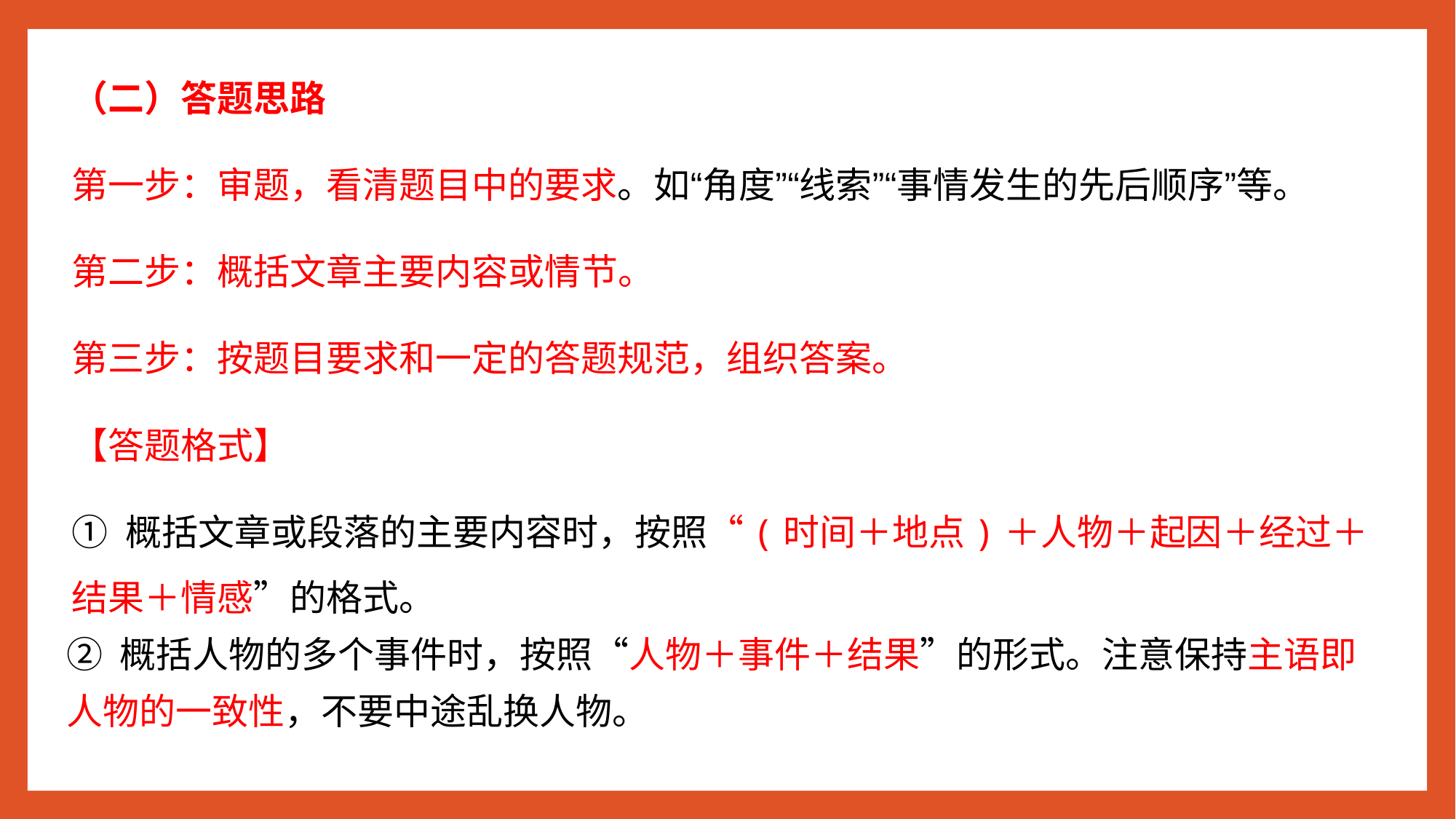

（二）答题思路
第一步：审题，看清题目中的要求。如“角度”“线索”“事情发生的先后顺序”等。
第二步：概括文章主要内容或情节。
第三步：按题目要求和一定的答题规范，组织答案。
【答题格式】
① 概括文章或段落的主要内容时，按照“(时间＋地点)＋人物＋起因＋经过＋结果＋情感”的格式。
② 概括人物的多个事件时，按照“人物＋事件＋结果”的形式。注意保持主语即人物的一致性，不要中途乱换人物。